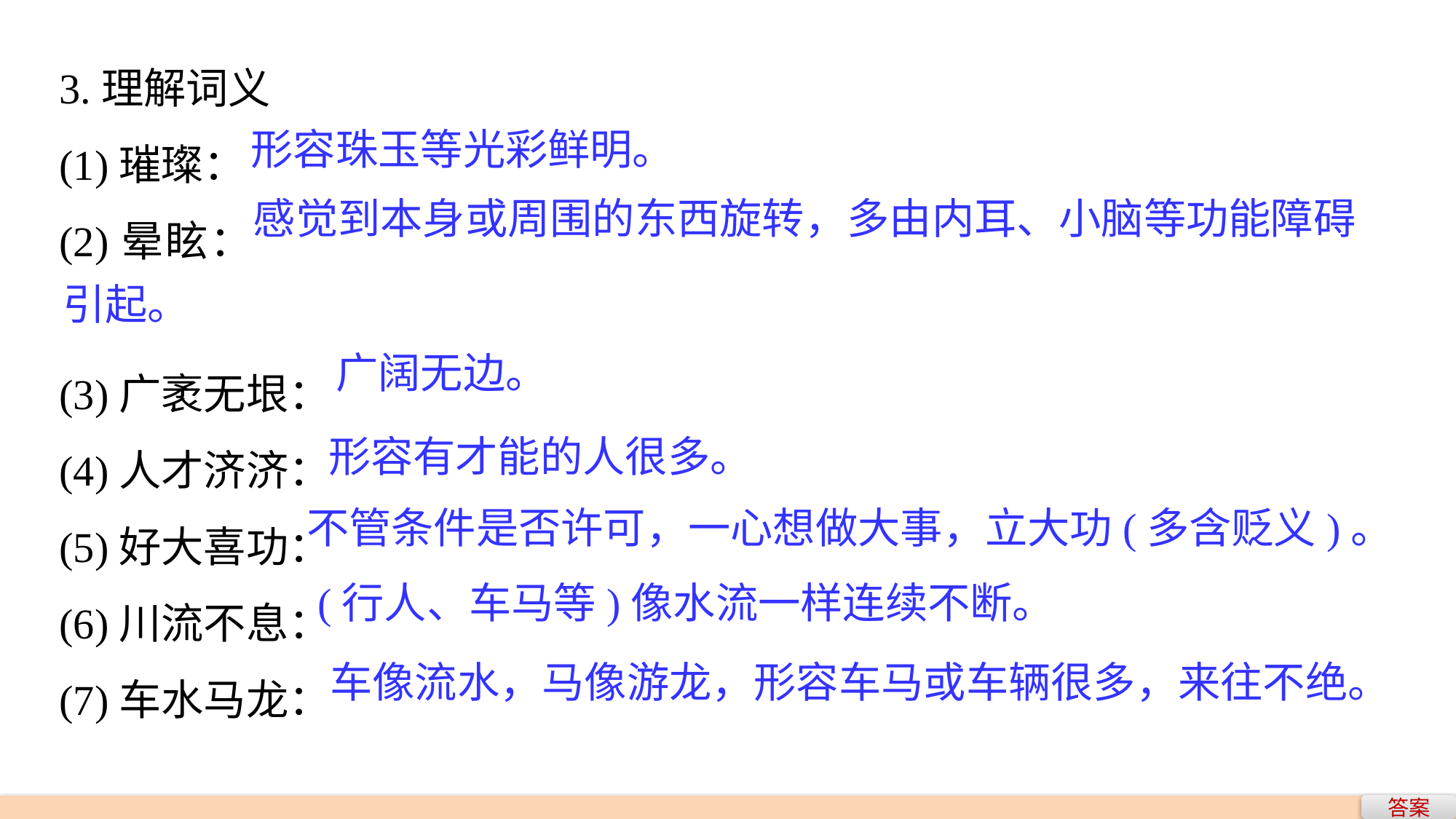

3.理解词义
(1)璀璨：
(2)晕眩：
(3)广袤无垠：
(4)人才济济：
(5)好大喜功：
(6)川流不息：
(7)车水马龙：
形容珠玉等光彩鲜明。
感觉到本身或周围的东西旋转，多由内耳、小脑等功能障碍
引起。
广阔无边。
形容有才能的人很多。
不管条件是否许可，一心想做大事，立大功(多含贬义)。
(行人、车马等)像水流一样连续不断。
车像流水，马像游龙，形容车马或车辆很多，来往不绝。
答案